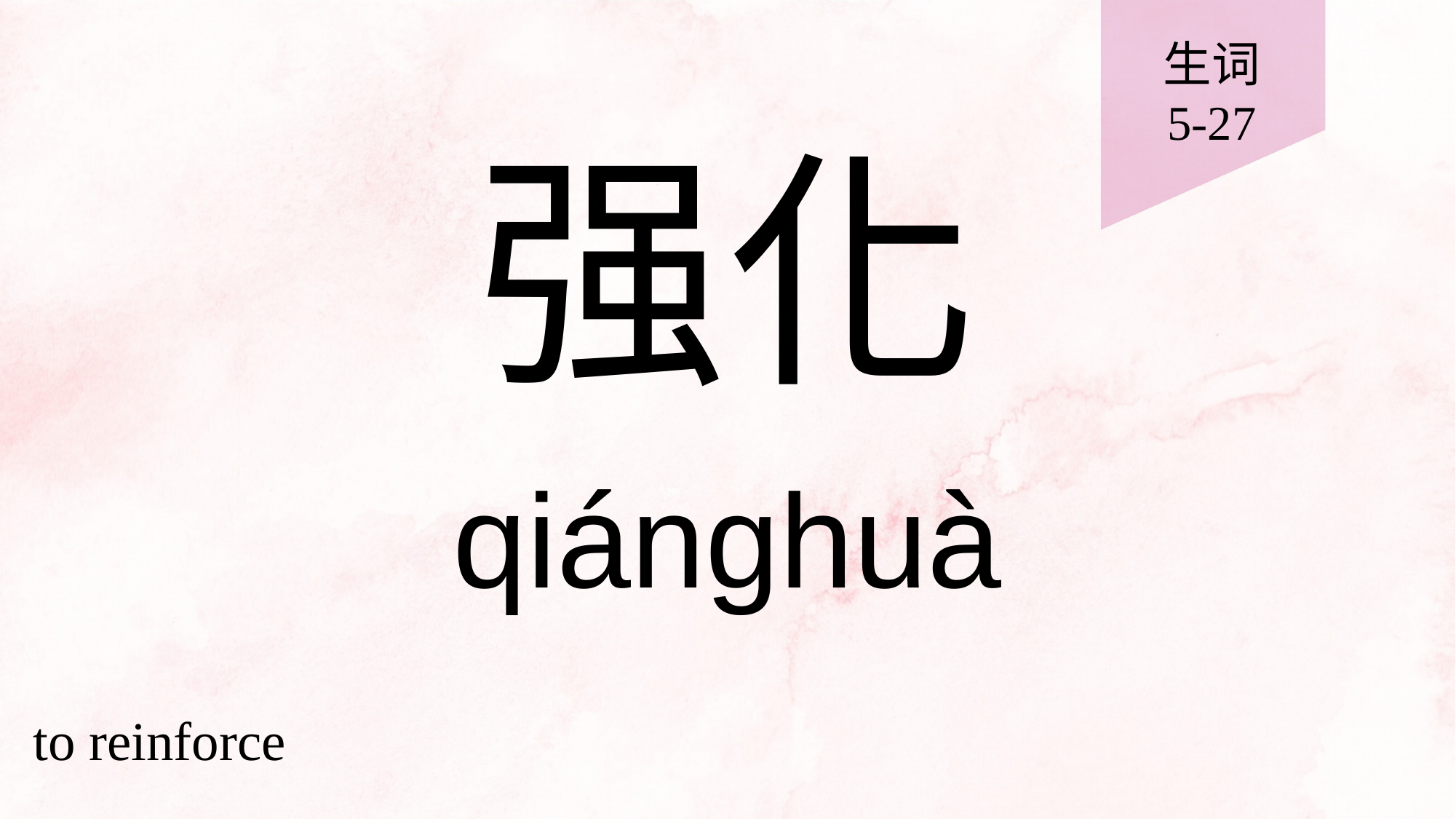

生词
5-27
# 强化
qiánghuà
to reinforce